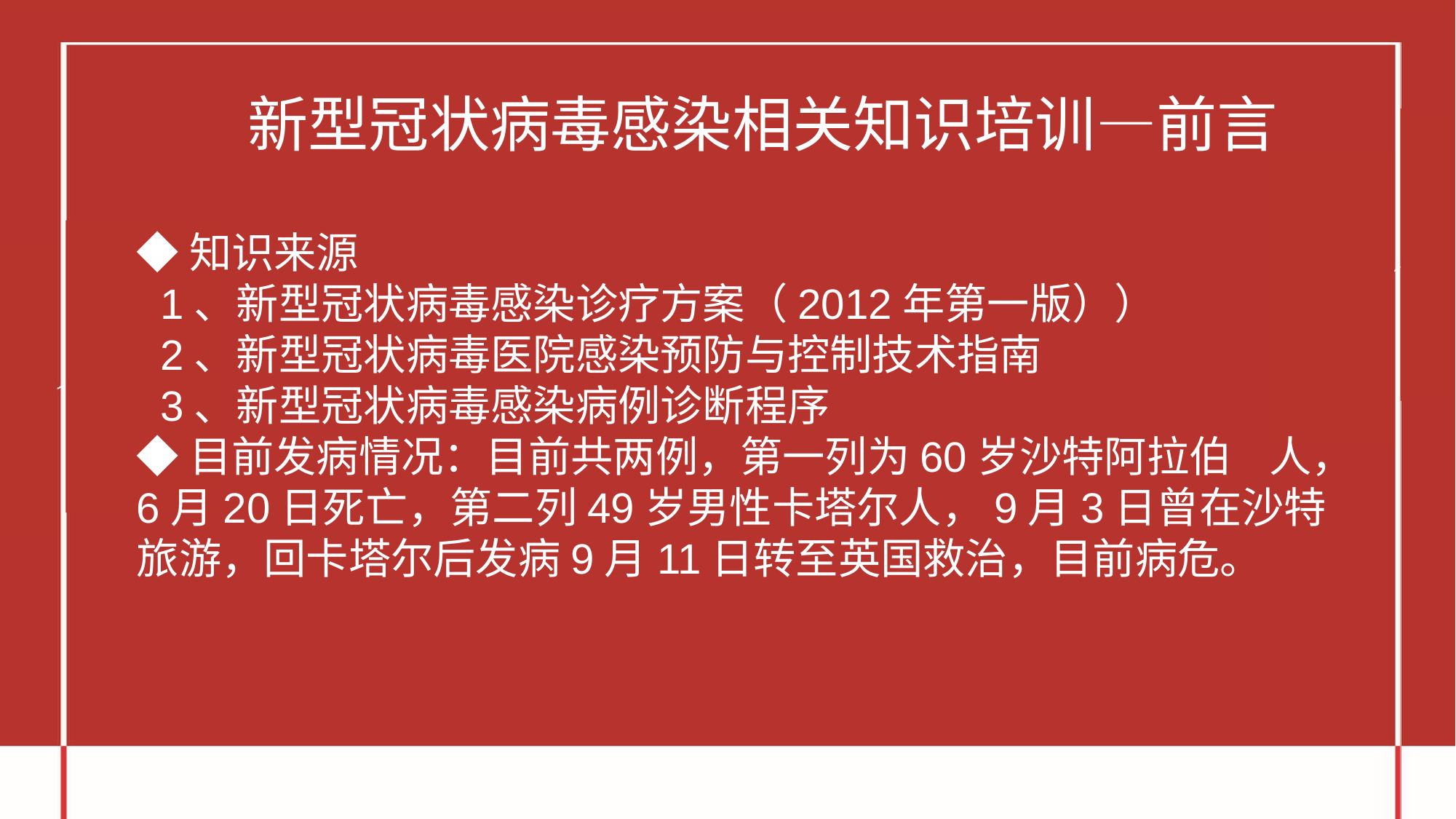

# 新型冠状病毒感染相关知识培训—前言
◆知识来源
  1、新型冠状病毒感染诊疗方案（2012年第一版））
  2、新型冠状病毒医院感染预防与控制技术指南
  3、新型冠状病毒感染病例诊断程序
◆目前发病情况：目前共两例，第一列为60岁沙特阿拉伯    人，6月20日死亡，第二列49岁男性卡塔尔人，9月3日曾在沙特旅游，回卡塔尔后发病9月11日转至英国救治，目前病危。